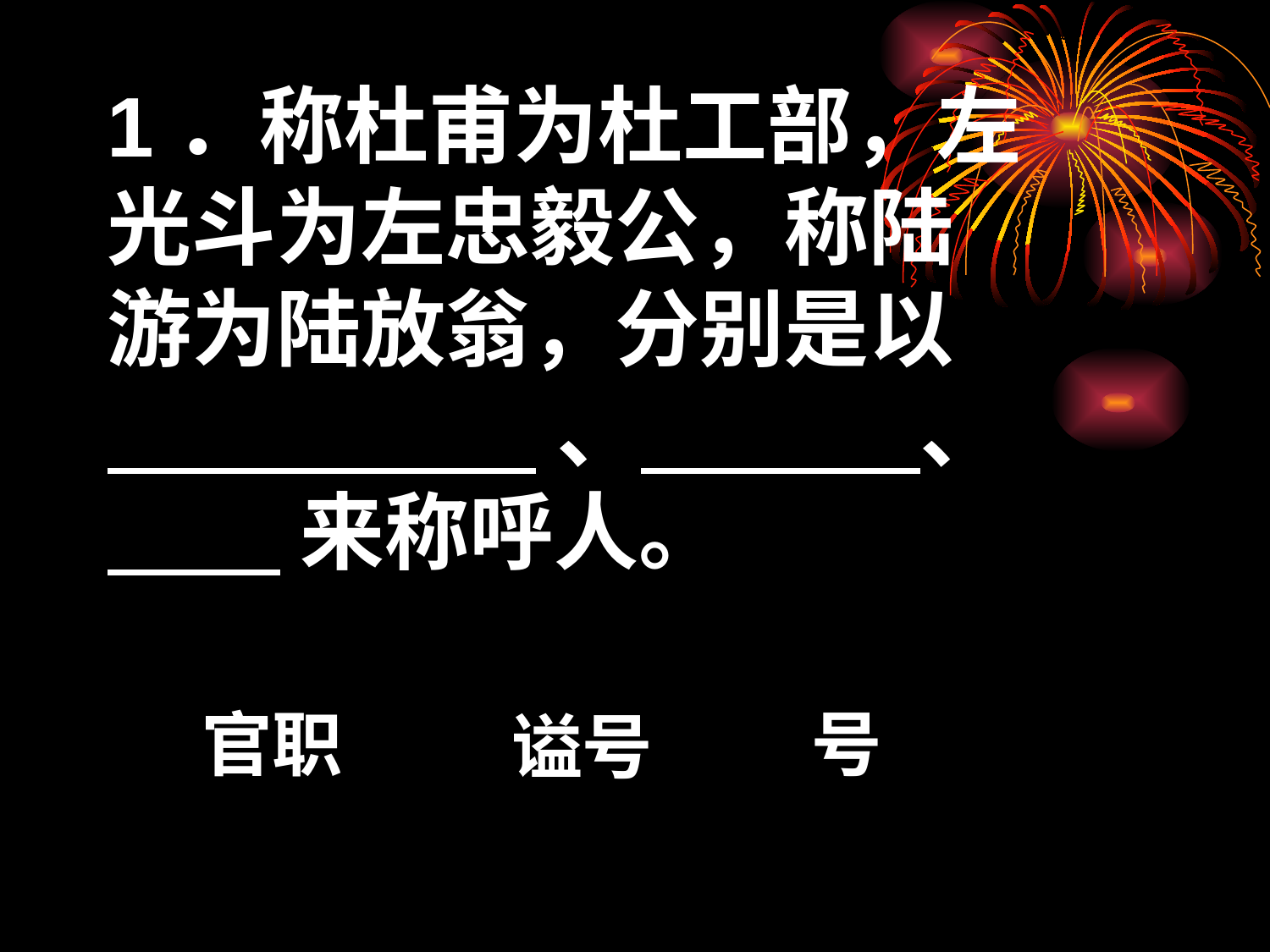

1．称杜甫为杜工部，左光斗为左忠毅公，称陆游为陆放翁，分别是以
        、     、
          来称呼人。

官职
 号
  谥号